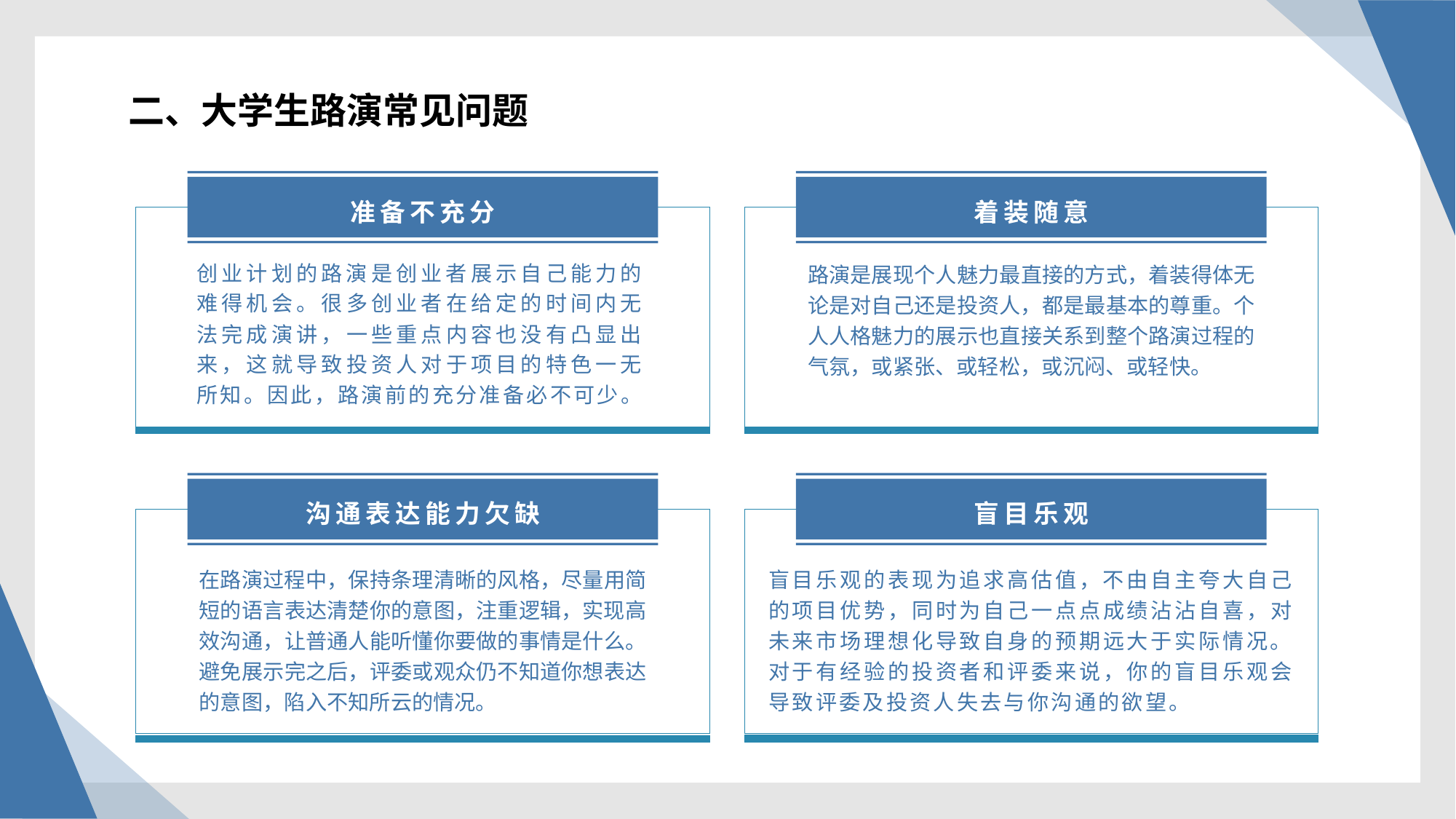

二、大学生路演常见问题

准备不充分
着装随意

路演是展现个人魅力最直接的方式，着装得体无论是对自己还是投资人，都是最基本的尊重。个人人格魅力的展示也直接关系到整个路演过程的气氛，或紧张、或轻松，或沉闷、或轻快。
创业计划的路演是创业者展示自己能力的难得机会。很多创业者在给定的时间内无法完成演讲，一些重点内容也没有凸显出来，这就导致投资人对于项目的特色一无所知。因此，路演前的充分准备必不可少。

沟通表达能力欠缺
盲目乐观

在路演过程中，保持条理清晰的风格，尽量用简短的语言表达清楚你的意图，注重逻辑，实现高效沟通，让普通人能听懂你要做的事情是什么。避免展示完之后，评委或观众仍不知道你想表达的意图，陷入不知所云的情况。
盲目乐观的表现为追求高估值，不由自主夸大自己的项目优势，同时为自己一点点成绩沾沾自喜，对未来市场理想化导致自身的预期远大于实际情况。对于有经验的投资者和评委来说，你的盲目乐观会导致评委及投资人失去与你沟通的欲望。